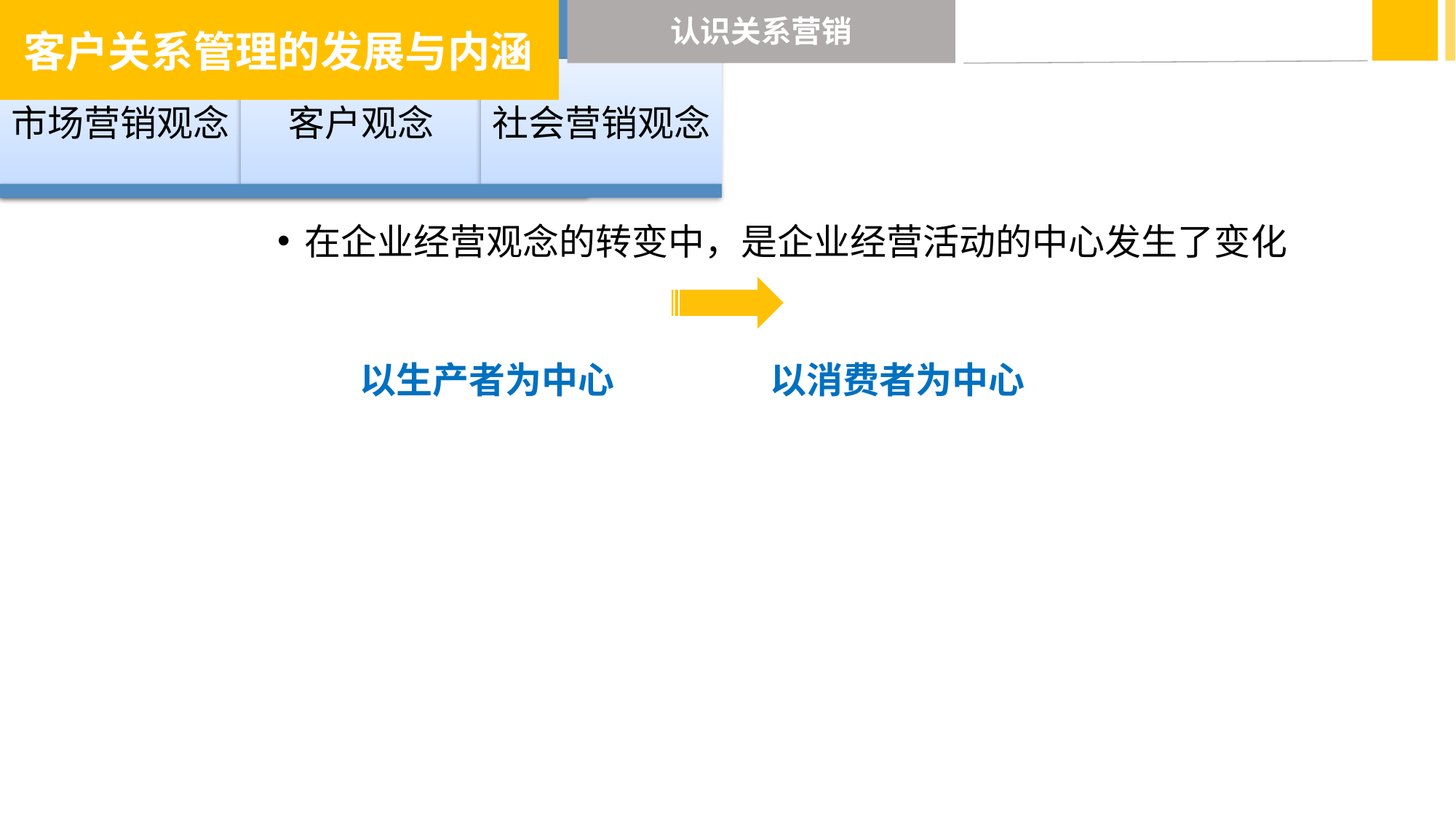

客户关系管理的发展与内涵

认识关系营销

# 总结
在企业经营观念的转变中，是企业经营活动的中心发生了变化
         以生产者为中心                   以消费者为中心

传统营销观念
生产观念
产品观念
推销观念
现代营销观念
市场营销观念
客户观念
社会营销观念